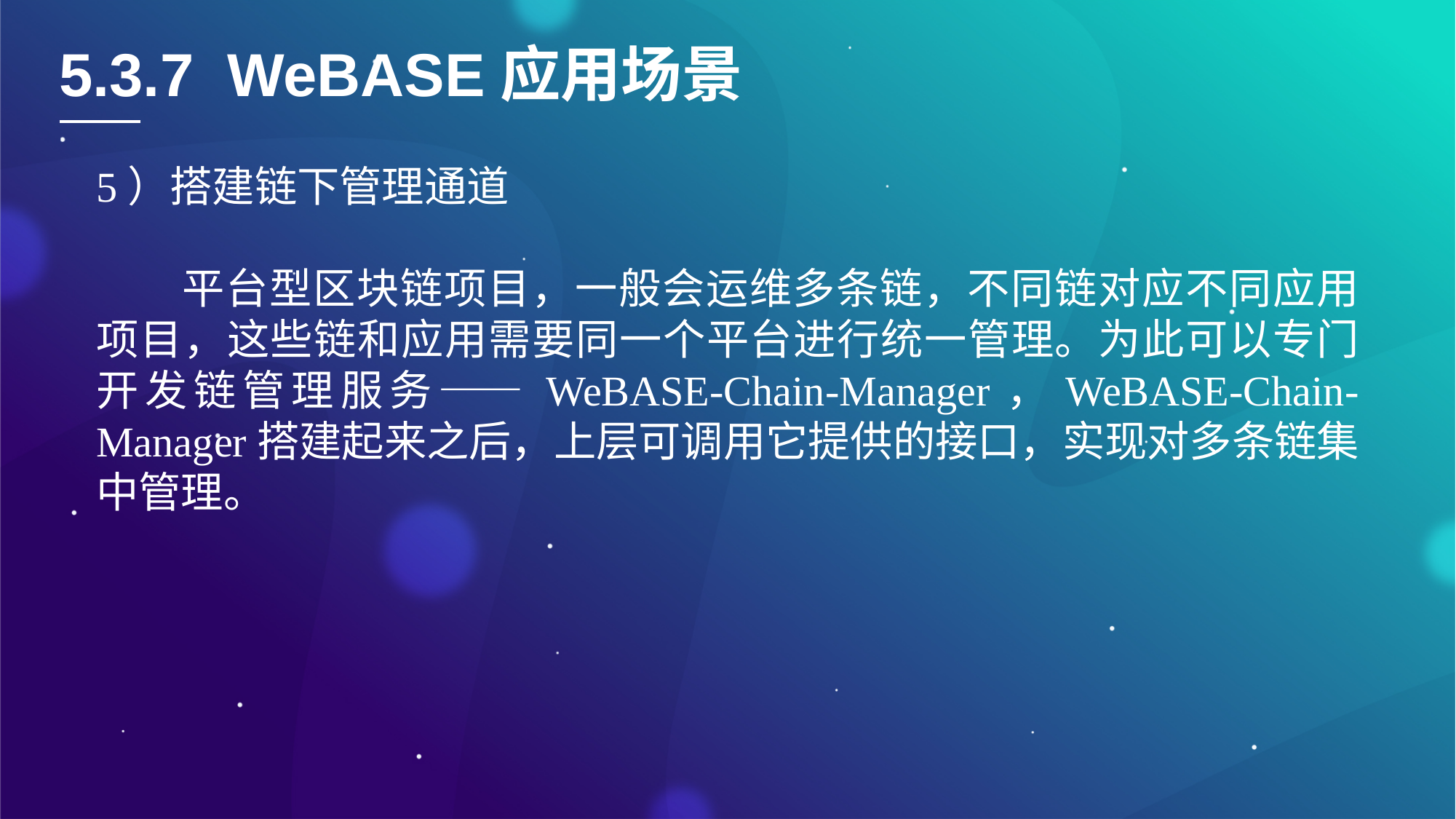

5.3.7  WeBASE应用场景
5）搭建链下管理通道

平台型区块链项目，一般会运维多条链，不同链对应不同应用项目，这些链和应用需要同一个平台进行统一管理。为此可以专门开发链管理服务——WeBASE-Chain-Manager，WeBASE-Chain-Manager搭建起来之后，上层可调用它提供的接口，实现对多条链集中管理。